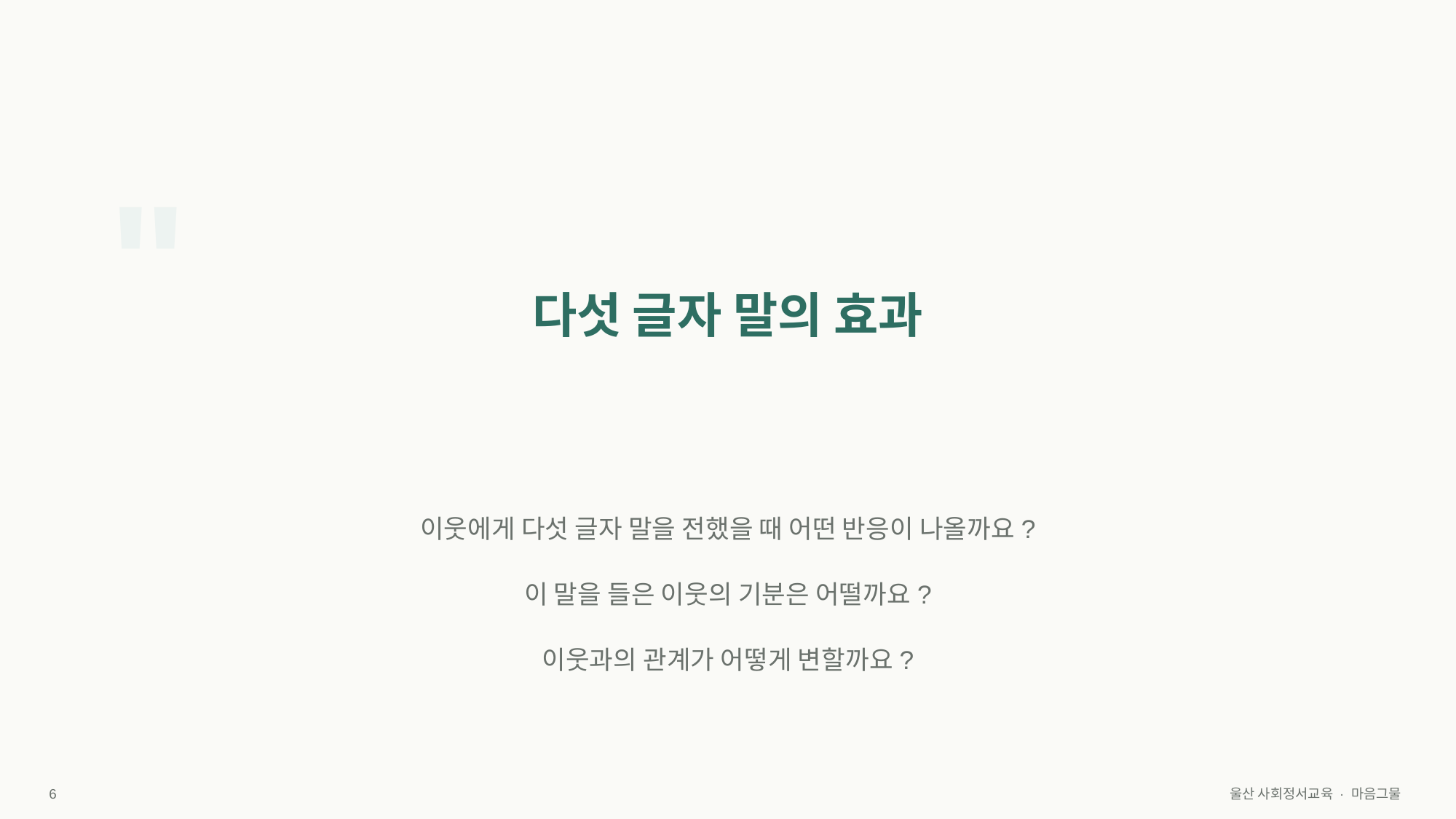

"
다섯 글자 말의 효과
이웃에게 다섯 글자 말을 전했을 때 어떤 반응이 나올까요?
이 말을 들은 이웃의 기분은 어떨까요?
이웃과의 관계가 어떻게 변할까요?
6
울산 사회정서교육 · 마음그물